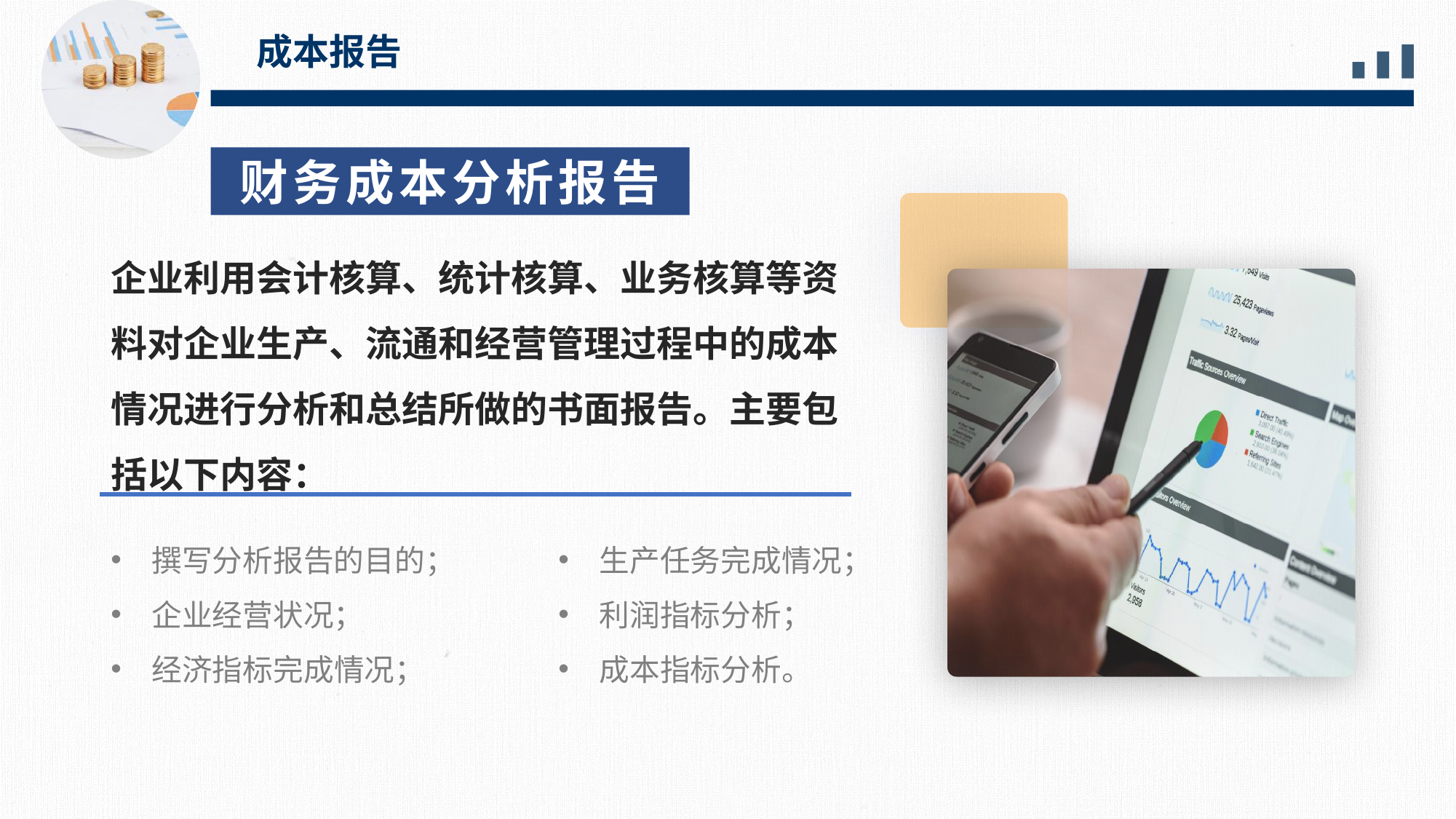

成本报告

财务成本分析报告

企业利用会计核算、统计核算、业务核算等资料对企业生产、流通和经营管理过程中的成本情况进行分析和总结所做的书面报告。主要包括以下内容：

撰写分析报告的目的；
企业经营状况；
经济指标完成情况；
生产任务完成情况；
利润指标分析；
成本指标分析。